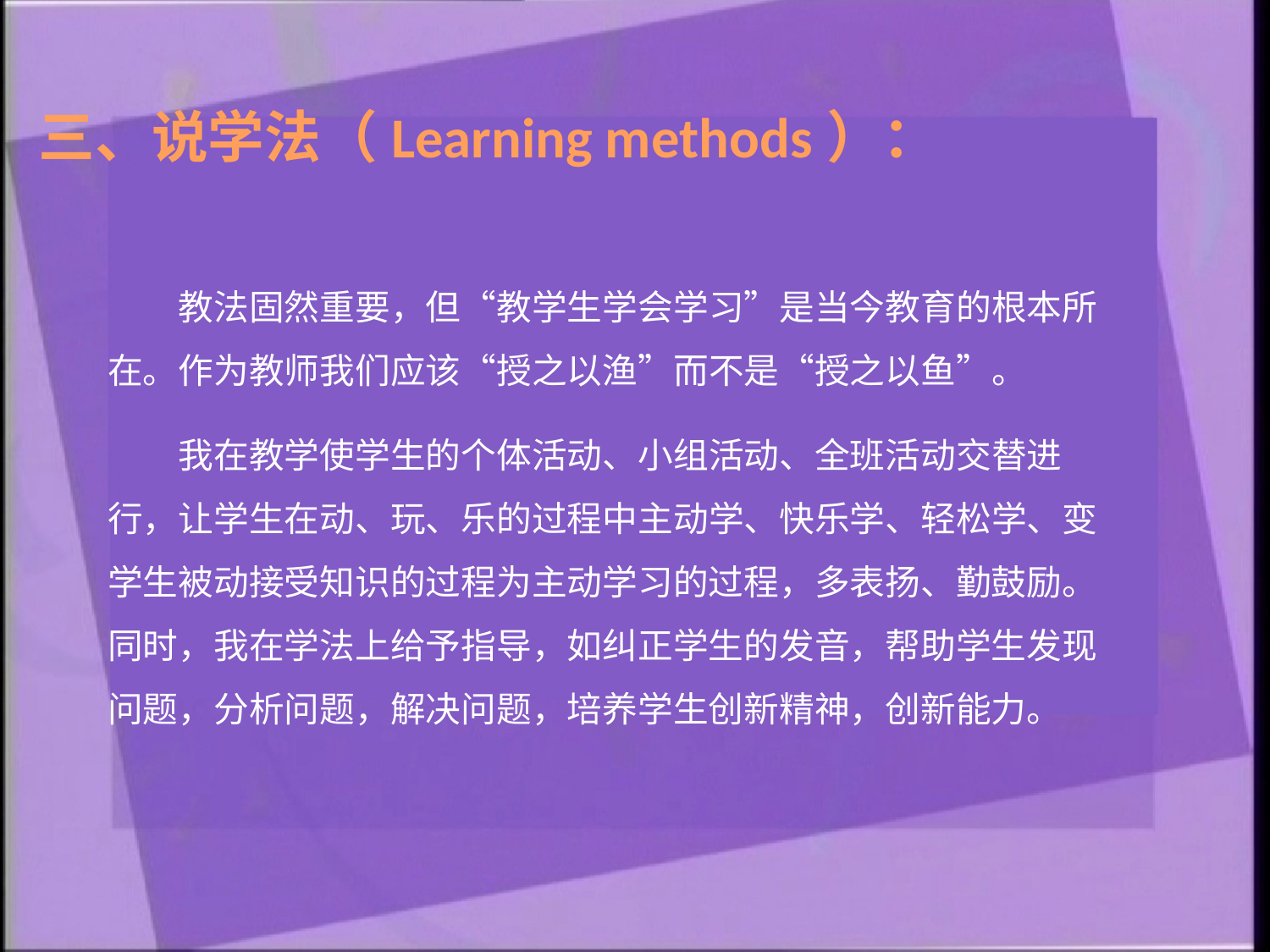

三、说学法（Learning methods）：
　　教法固然重要，但“教学生学会学习”是当今教育的根本所在。作为教师我们应该“授之以渔”而不是“授之以鱼”。
　　我在教学使学生的个体活动、小组活动、全班活动交替进行，让学生在动、玩、乐的过程中主动学、快乐学、轻松学、变学生被动接受知识的过程为主动学习的过程，多表扬、勤鼓励。同时，我在学法上给予指导，如纠正学生的发音，帮助学生发现问题，分析问题，解决问题，培养学生创新精神，创新能力。